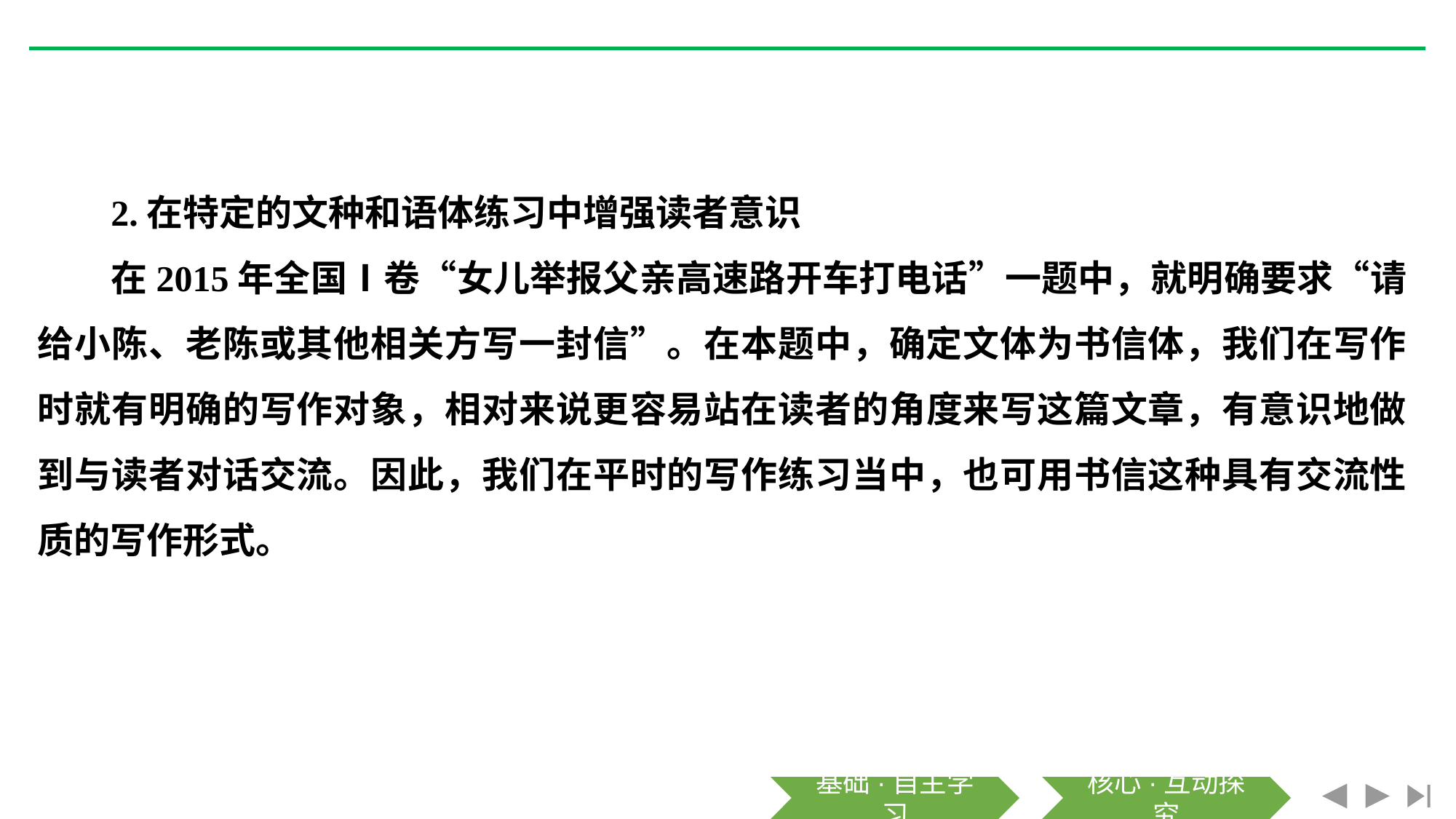

2.在特定的文种和语体练习中增强读者意识
在2015年全国Ⅰ卷“女儿举报父亲高速路开车打电话”一题中，就明确要求“请给小陈、老陈或其他相关方写一封信”。在本题中，确定文体为书信体，我们在写作时就有明确的写作对象，相对来说更容易站在读者的角度来写这篇文章，有意识地做到与读者对话交流。因此，我们在平时的写作练习当中，也可用书信这种具有交流性质的写作形式。